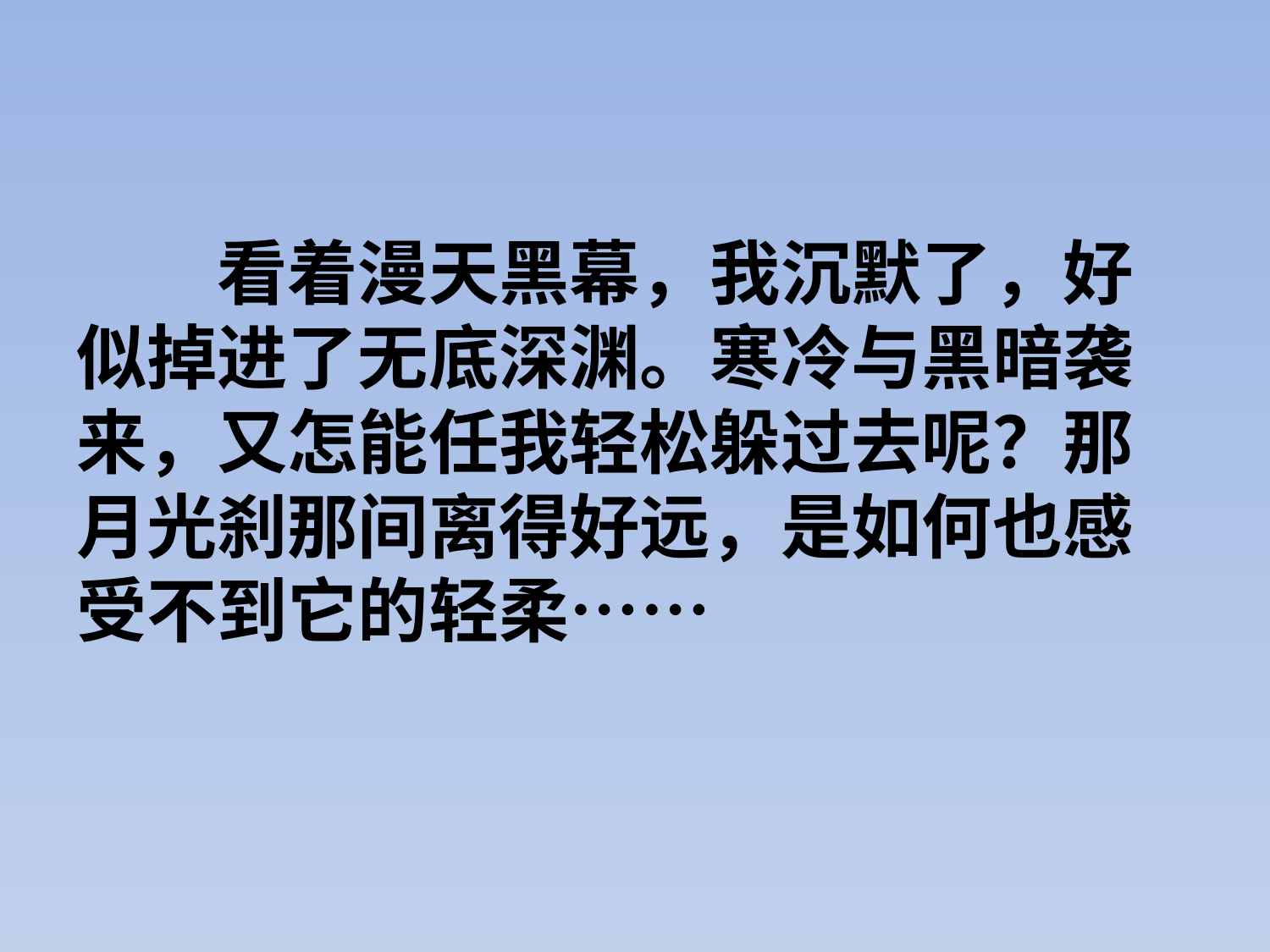

看着漫天黑幕，我沉默了，好似掉进了无底深渊。寒冷与黑暗袭来，又怎能任我轻松躲过去呢？那月光刹那间离得好远，是如何也感受不到它的轻柔……